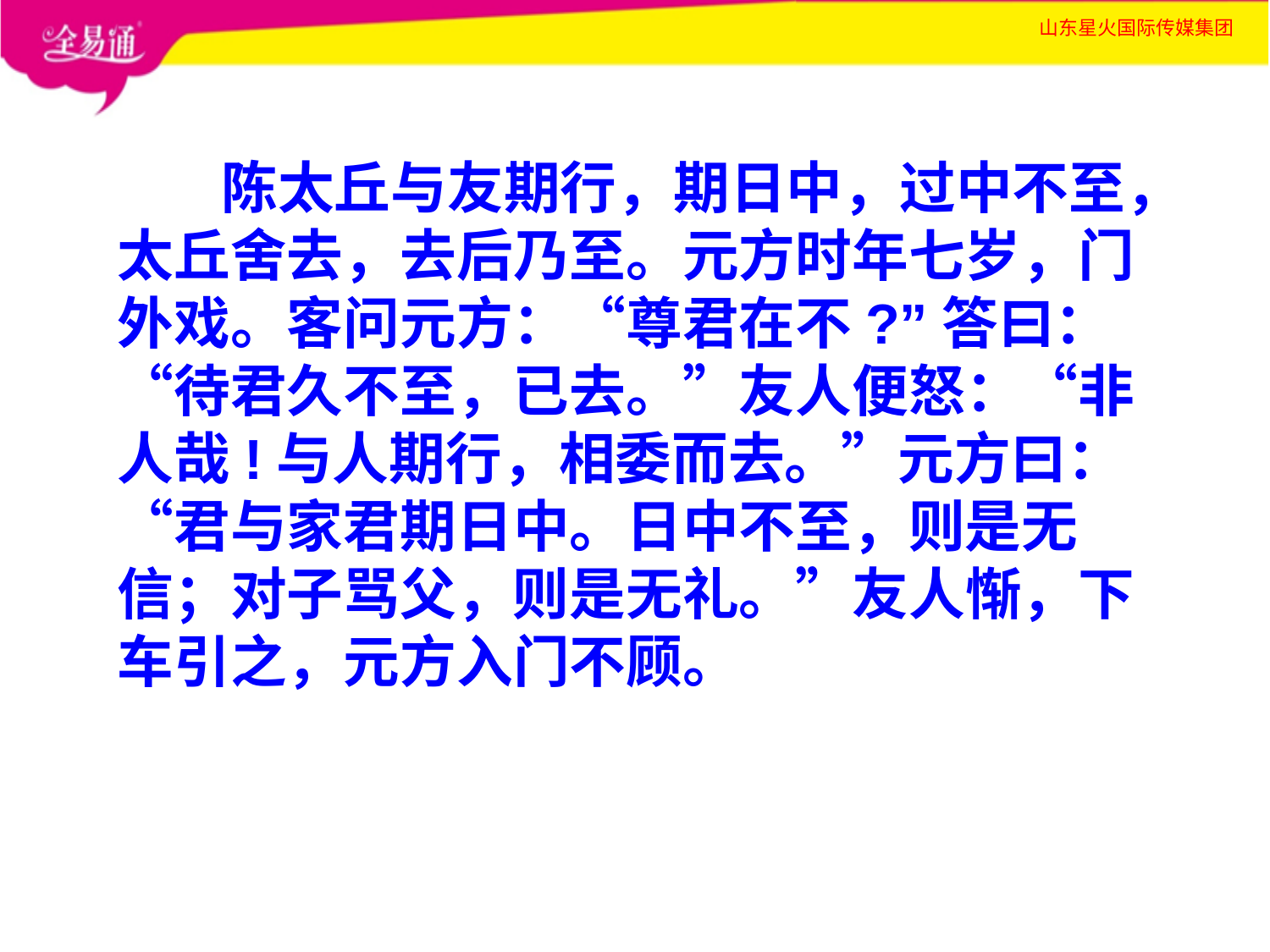

陈太丘与友期行，期日中，过中不至，太丘舍去，去后乃至。元方时年七岁，门外戏。客问元方：“尊君在不?”答曰：“待君久不至，已去。”友人便怒：“非人哉!与人期行，相委而去。”元方曰：“君与家君期日中。日中不至，则是无信；对子骂父，则是无礼。”友人惭，下车引之，元方入门不顾。